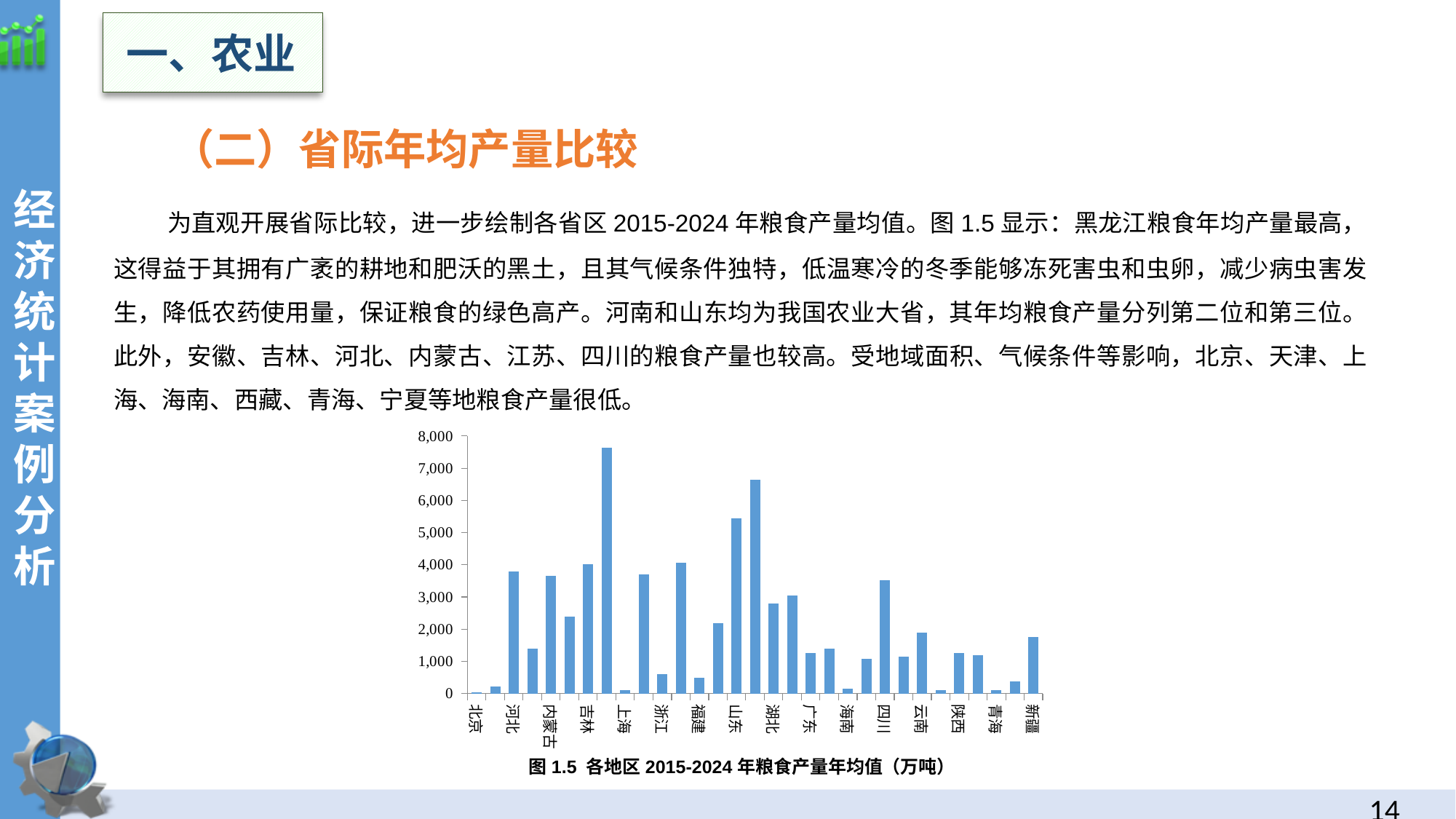

一、农业
     （二）省际年均产量比较
 为直观开展省际比较，进一步绘制各省区2015-2024年粮食产量均值。图1.5显示：黑龙江粮食年均产量最高，这得益于其拥有广袤的耕地和肥沃的黑土，且其气候条件独特，低温寒冷的冬季能够冻死害虫和虫卵，减少病虫害发生，降低农药使用量，保证粮食的绿色高产。河南和山东均为我国农业大省，其年均粮食产量分列第二位和第三位。此外，安徽、吉林、河北、内蒙古、江苏、四川的粮食产量也较高。受地域面积、气候条件等影响，北京、天津、上海、海南、西藏、青海、宁夏等地粮食产量很低。
经
济统计案例分析

### Chart

| Category |  |
|---|---|
| 北京 | 43.847 |
| 天津 | 229.068 |
| 河北 | 3785.926 |
| 山西 | 1404.817 |
| 内蒙古 | 3647.954 |
| 辽宁 | 2388.119 |
| 吉林 | 4016.514 |
| 黑龙江 | 7641.364 |
| 上海 | 101.772 |
| 江苏 | 3696.652 |
| 浙江 | 605.679 |
| 安徽 | 4066.191 |
| 福建 | 499.975 |
| 江西 | 2194.236 |
| 山东 | 5439.299 |
| 河南 | 6633.973 |
| 湖北 | 2791.697 |
| 湖南 | 3047.146 |
| 广东 | 1249.632 |
| 广西 | 1387.631 |
| 海南 | 145.827 |
| 重庆 | 1080.735 |
| 四川 | 3519.332 |
| 贵州 | 1136.113 |
| 云南 | 1893.191 |
| 西藏 | 105.753 |
| 陕西 | 1263.906 |
| 甘肃 | 1195.964 |
| 青海 | 107.823 |
| 宁夏 | 376.851 |
| 新疆 | 1754.574 |
图1.5 各地区2015-2024年粮食产量年均值（万吨）
14